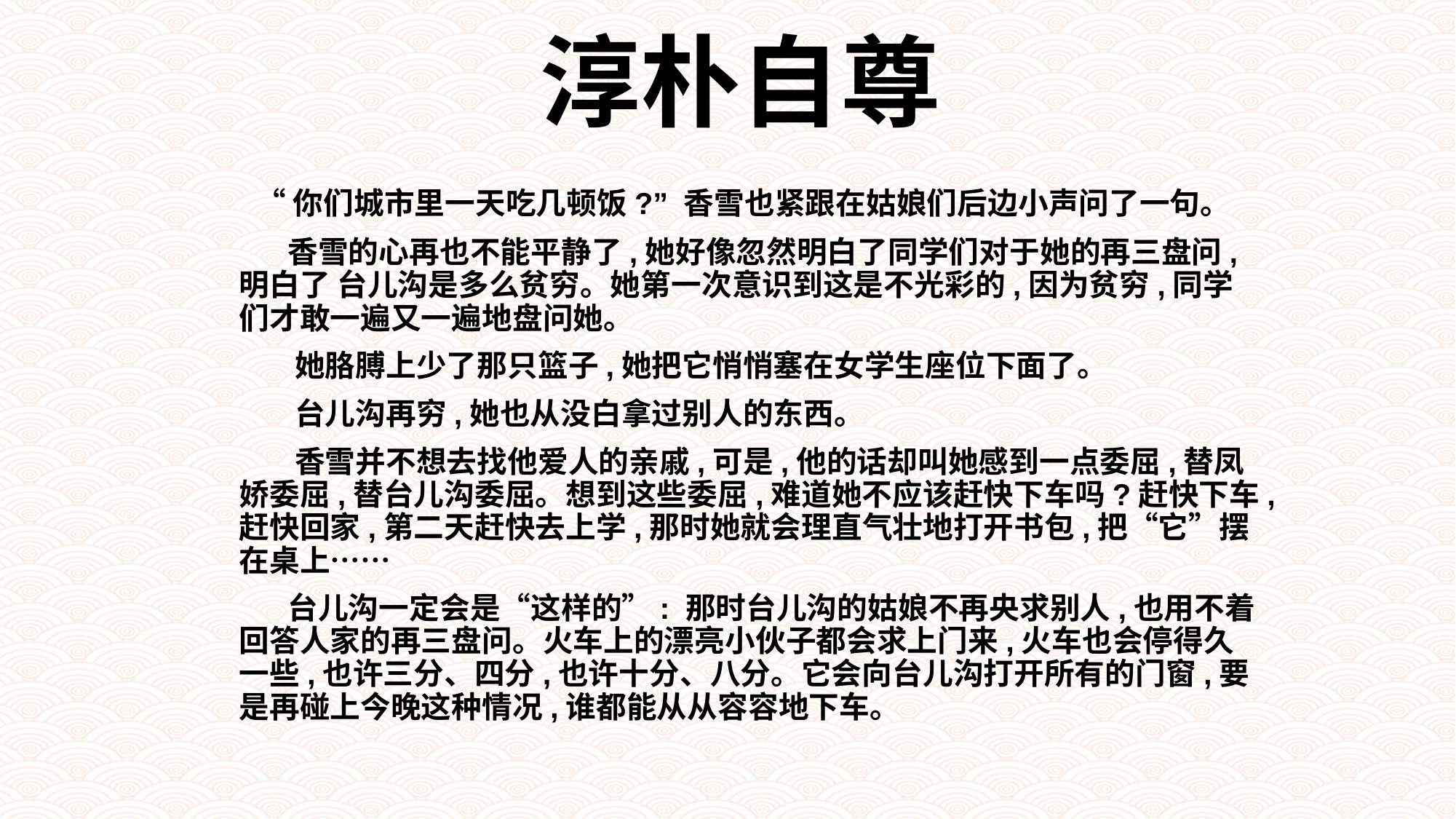

淳朴自尊
  “你们城市里一天吃几顿饭?” 香雪也紧跟在姑娘们后边小声问了一句。
      香雪的心再也不能平静了,她好像忽然明白了同学们对于她的再三盘问,明白了 台儿沟是多么贫穷。她第一次意识到这是不光彩的,因为贫穷,同学们才敢一遍又一遍地盘问她。
       她胳膊上少了那只篮子,她把它悄悄塞在女学生座位下面了。
       台儿沟再穷,她也从没白拿过别人的东西。
       香雪并不想去找他爱人的亲戚,可是,他的话却叫她感到一点委屈,替凤娇委屈,替台儿沟委屈。想到这些委屈,难道她不应该赶快下车吗?赶快下车,赶快回家,第二天赶快去上学,那时她就会理直气壮地打开书包,把“它”摆在桌上……
      台儿沟一定会是“这样的”: 那时台儿沟的姑娘不再央求别人,也用不着回答人家的再三盘问。火车上的漂亮小伙子都会求上门来,火车也会停得久一些,也许三分、四分,也许十分、八分。它会向台儿沟打开所有的门窗,要是再碰上今晚这种情况,谁都能从从容容地下车。